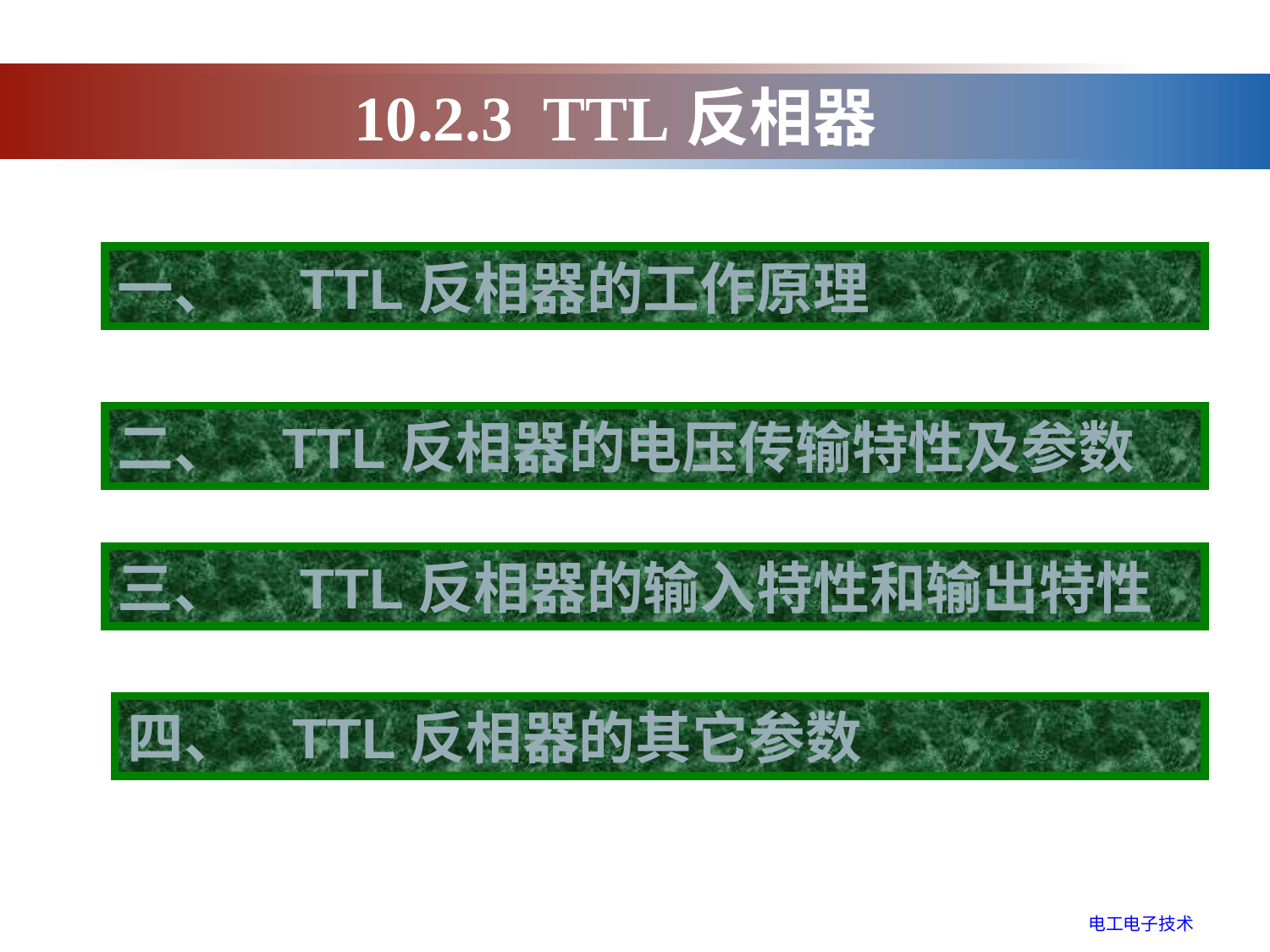

10.2.3  TTL反相器
一、　TTL反相器的工作原理
二、   TTL反相器的电压传输特性及参数
三、　TTL反相器的输入特性和输出特性
四、   TTL反相器的其它参数
电工电子技术
62